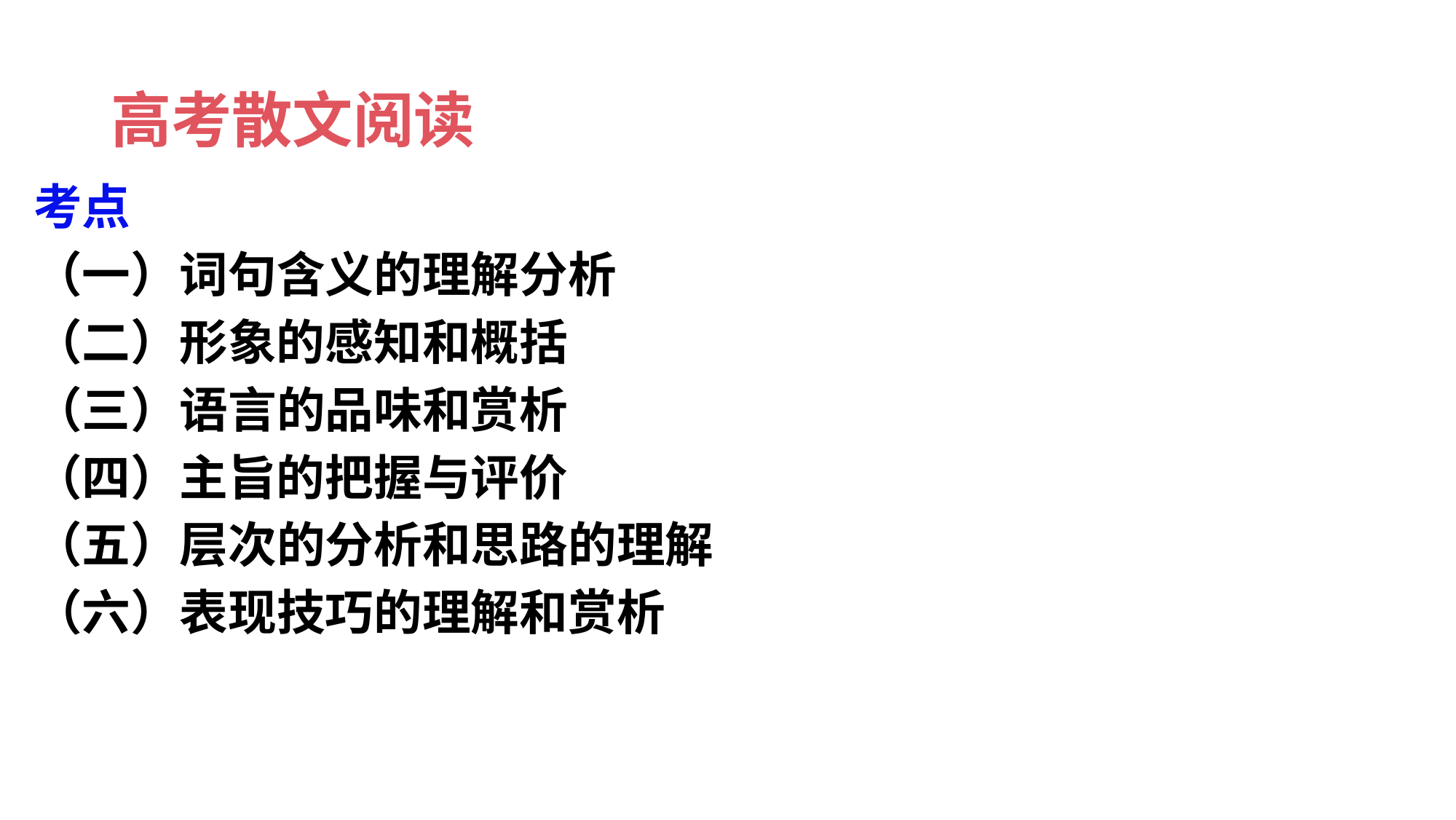

# 高考散文阅读
考点
（一）词句含义的理解分析
（二）形象的感知和概括
（三）语言的品味和赏析
（四）主旨的把握与评价
（五）层次的分析和思路的理解
（六）表现技巧的理解和赏析